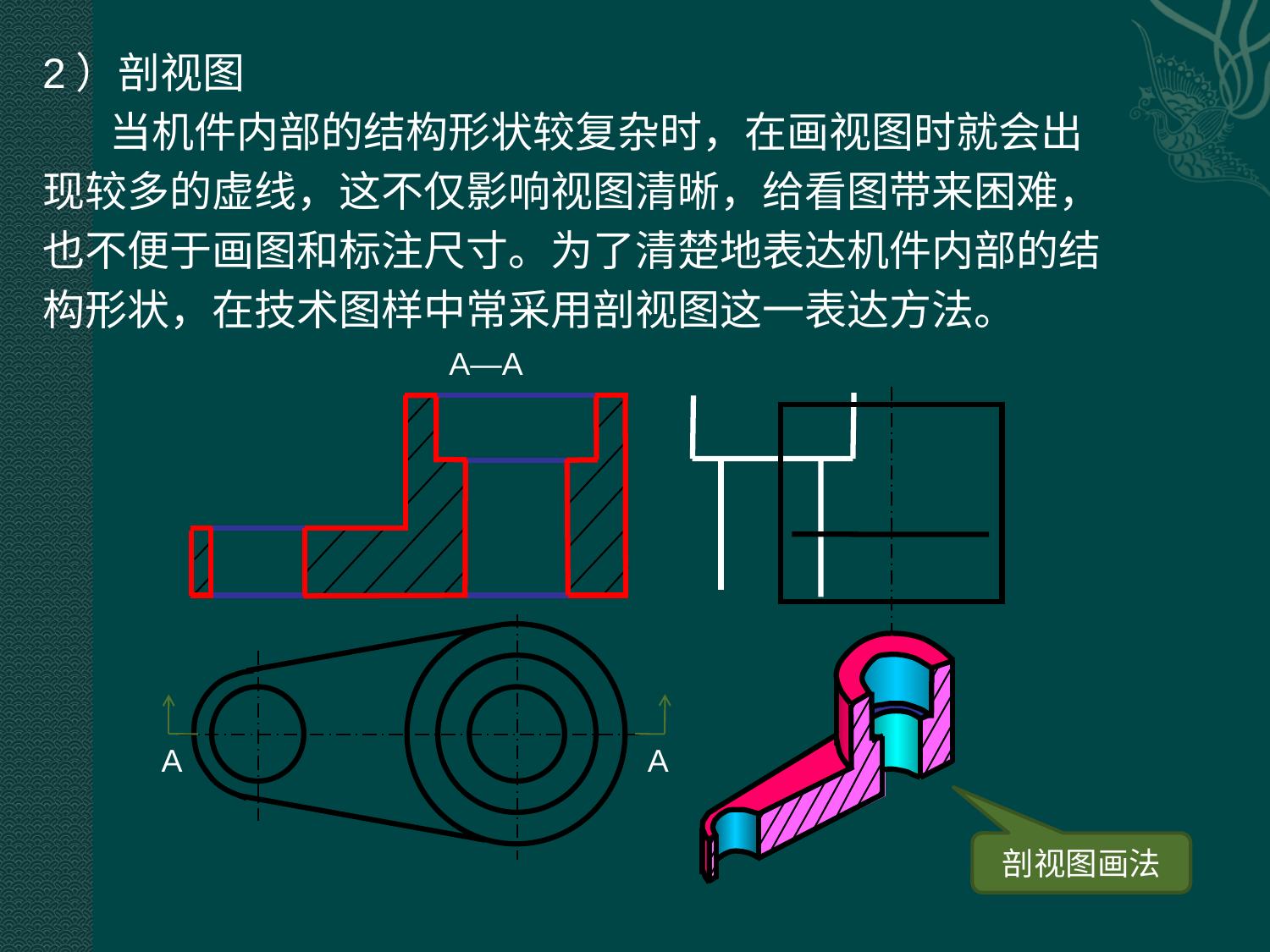

2）剖视图
      当机件内部的结构形状较复杂时，在画视图时就会出
现较多的虚线，这不仅影响视图清晰，给看图带来困难，
也不便于画图和标注尺寸。为了清楚地表达机件内部的结
构形状，在技术图样中常采用剖视图这一表达方法。

A—A

A
A
剖视图画法